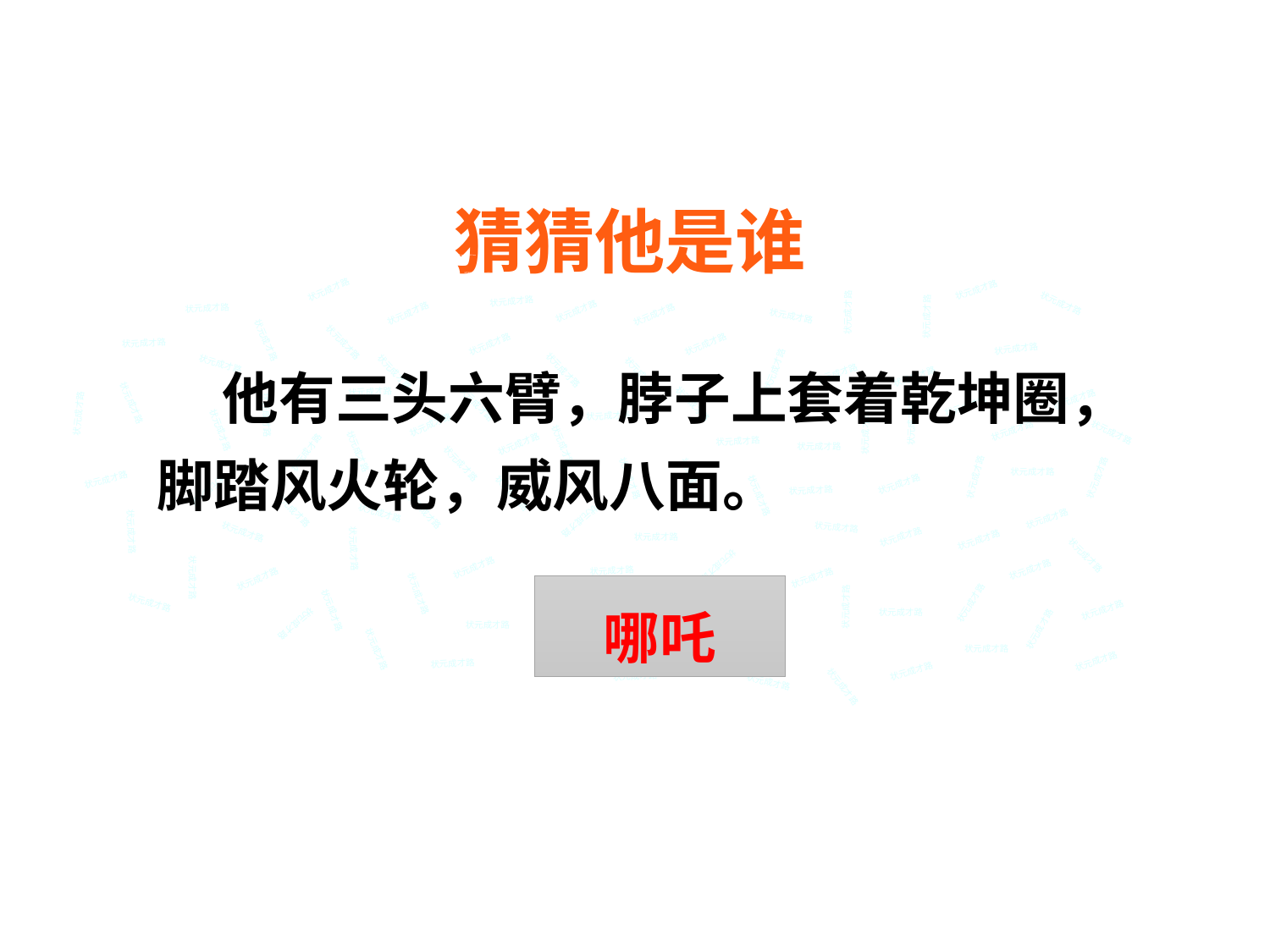

猜猜他是谁
绿色圃中小学教育http://www.LSPJY.com
绿色圃中小学教育http://www.LSPJY.com
状元成才路
状元成才路
状元成才路
状元成才路
状元成才路
状元成才路
状元成才路
状元成才路
状元成才路
状元成才路
状元成才路
状元成才路
状元成才路
状元成才路
状元成才路
状元成才路
    他有三头六臂，脖子上套着乾坤圈，脚踏风火轮，威风八面。
状元成才路
状元成才路
状元成才路
状元成才路
状元成才路
状元成才路
状元成才路
状元成才路
状元成才路
状元成才路
状元成才路
状元成才路
状元成才路
状元成才路
状元成才路
状元成才路
状元成才路
状元成才路
状元成才路
状元成才路
状元成才路
状元成才路
状元成才路
状元成才路
状元成才路
状元成才路
状元成才路
状元成才路
状元成才路
状元成才路
状元成才路
状元成才路
状元成才路
状元成才路
状元成才路
状元成才路
状元成才路
状元成才路
状元成才路
状元成才路
状元成才路
状元成才路
状元成才路
状元成才路
状元成才路
状元成才路
状元成才路
状元成才路
状元成才路
状元成才路
状元成才路
状元成才路
状元成才路
状元成才路
状元成才路
状元成才路
状元成才路
状元成才路
状元成才路
状元成才路
状元成才路
哪吒
状元成才路
状元成才路
状元成才路
状元成才路
状元成才路
状元成才路
状元成才路
状元成才路
状元成才路
状元成才路
状元成才路
状元成才路
状元成才路
状元成才路
状元成才路
状元成才路
状元成才路
状元成才路
状元成才路
状元成才路
状元成才路
状元成才路
状元成才路